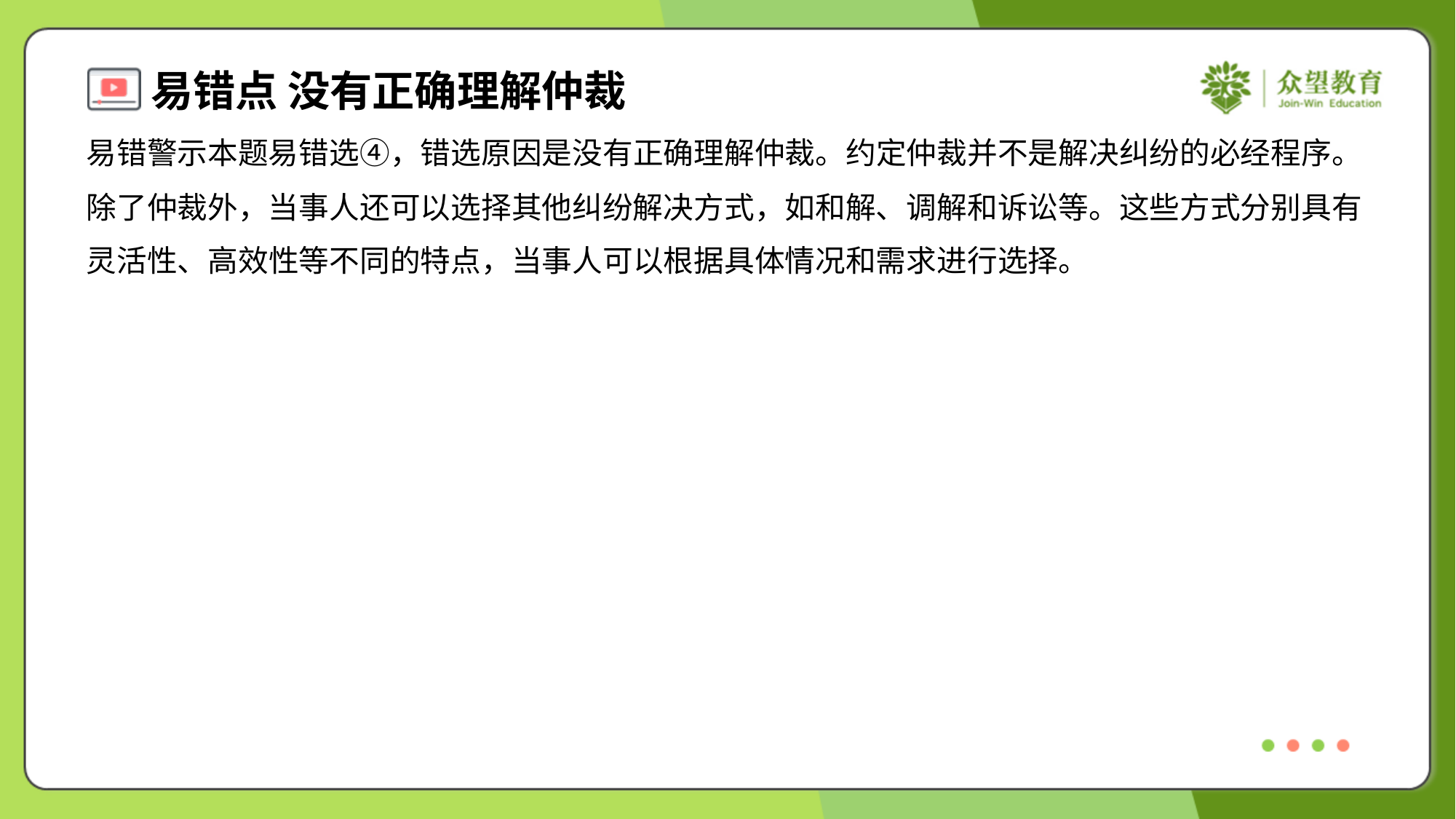

易错警示本题易错选④，错选原因是没有正确理解仲裁。约定仲裁并不是解决纠纷的必经程序。
除了仲裁外，当事人还可以选择其他纠纷解决方式，如和解、调解和诉讼等。这些方式分别具有
灵活性、高效性等不同的特点，当事人可以根据具体情况和需求进行选择。